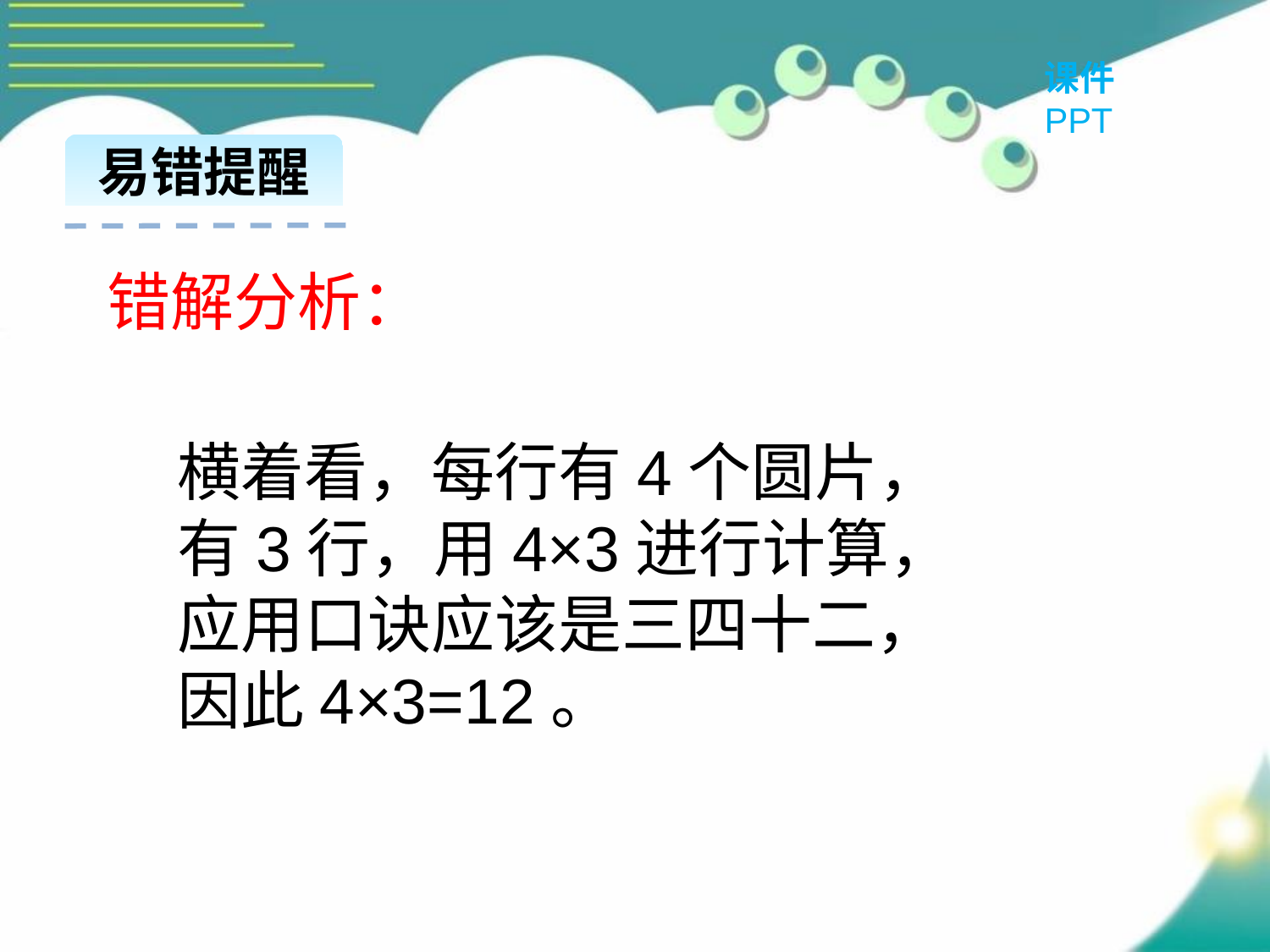

课件PPT
易错提醒

错解分析：
横着看，每行有4个圆片，有3行，用4×3进行计算，应用口诀应该是三四十二，因此4×3=12。